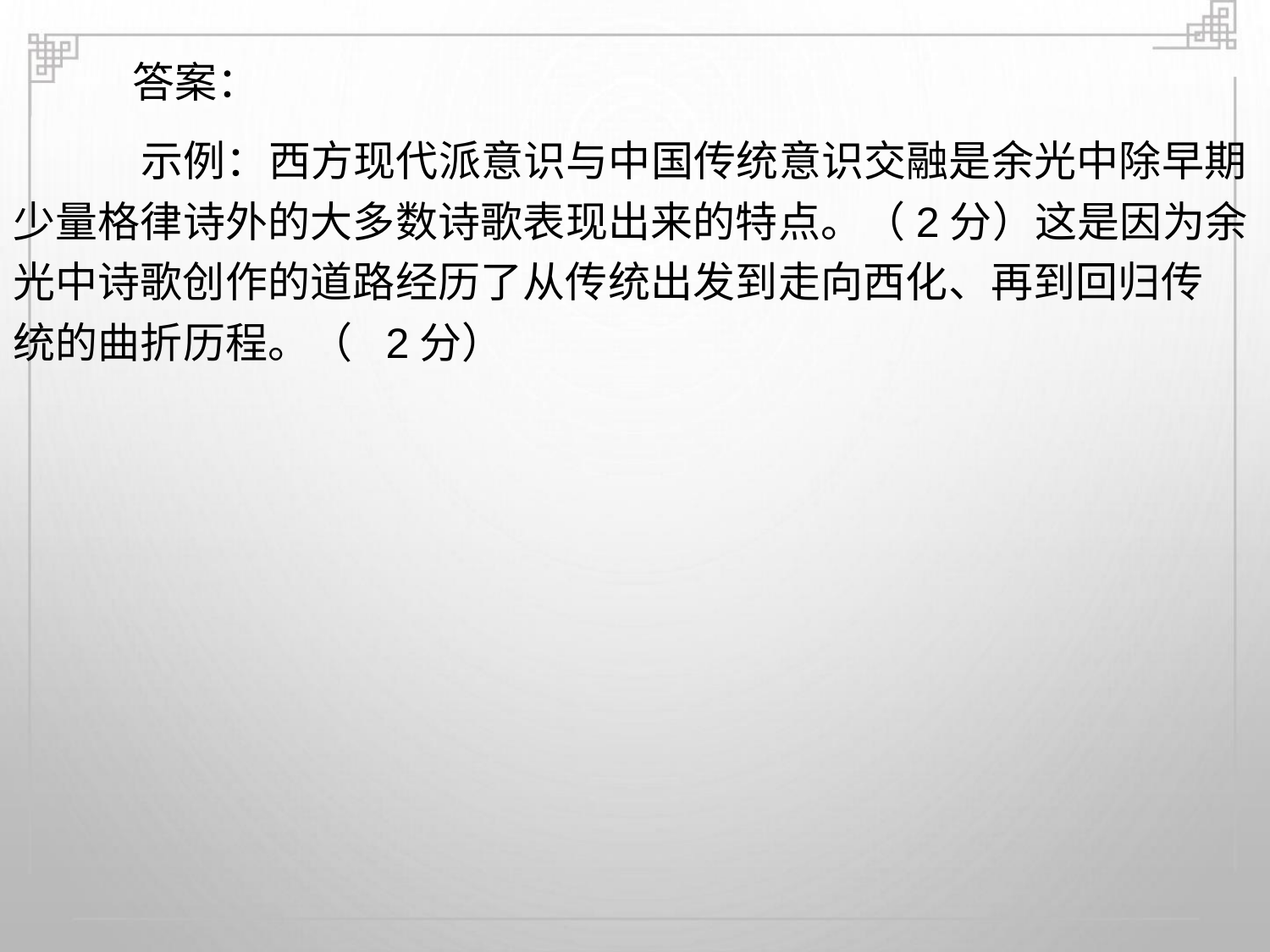

答案：
示例：西方现代派意识与中国传统意识交融是余光中除早期
少量格律诗外的大多数诗歌表现出来的特点。（2分）这是因为余
光中诗歌创作的道路经历了从传统出发到走向西化、再到回归传
统的曲折历程。（ 2分）